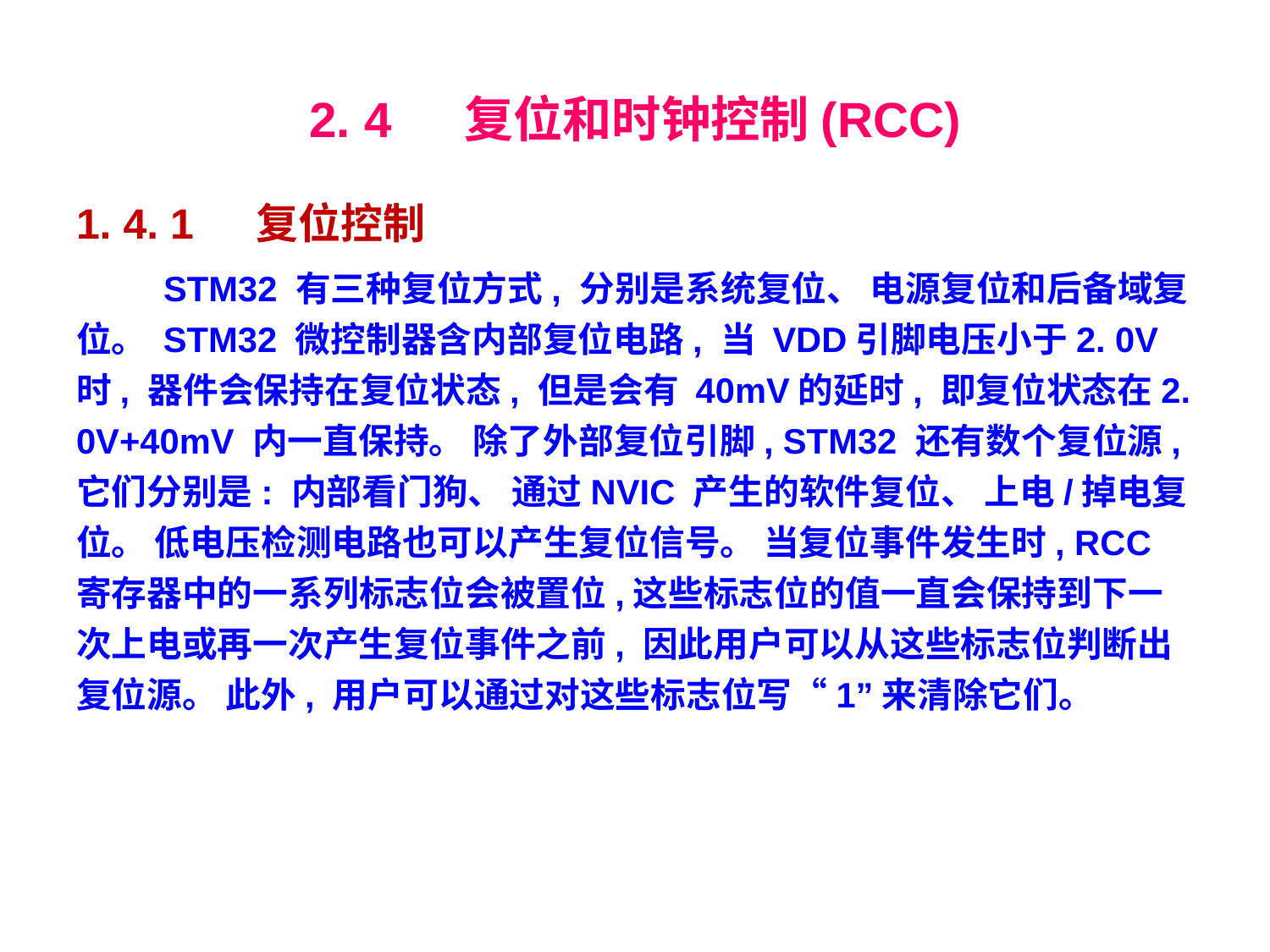

# 2. 4　 复位和时钟控制(RCC)
1. 4. 1　 复位控制
STM32 有三种复位方式, 分别是系统复位、 电源复位和后备域复位。 STM32 微控制器含内部复位电路, 当 VDD引脚电压小于2. 0V 时, 器件会保持在复位状态, 但是会有 40mV的延时, 即复位状态在2. 0V+40mV 内一直保持。 除了外部复位引脚, STM32 还有数个复位源, 它们分别是: 内部看门狗、 通过NVIC 产生的软件复位、 上电/掉电复位。 低电压检测电路也可以产生复位信号。 当复位事件发生时, RCC寄存器中的一系列标志位会被置位,这些标志位的值一直会保持到下一次上电或再一次产生复位事件之前, 因此用户可以从这些标志位判断出复位源。 此外, 用户可以通过对这些标志位写“1”来清除它们。